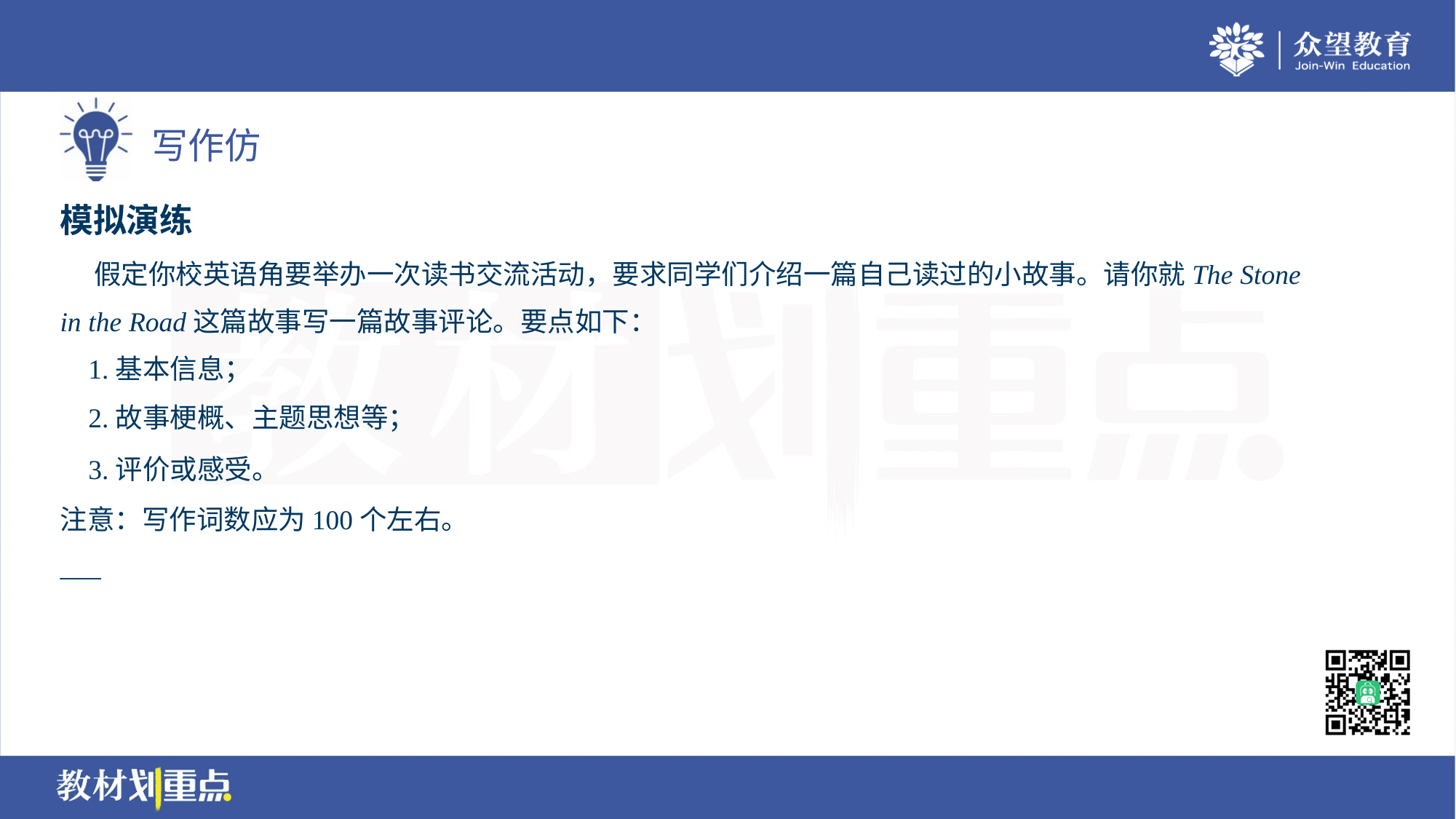

模拟演练
    假定你校英语角要举办一次读书交流活动，要求同学们介绍一篇自己读过的小故事。请你就The Stone
in the Road这篇故事写一篇故事评论。要点如下：
    1.基本信息；
    2.故事梗概、主题思想等；
    3.评价或感受。
注意：写作词数应为100个左右。
___